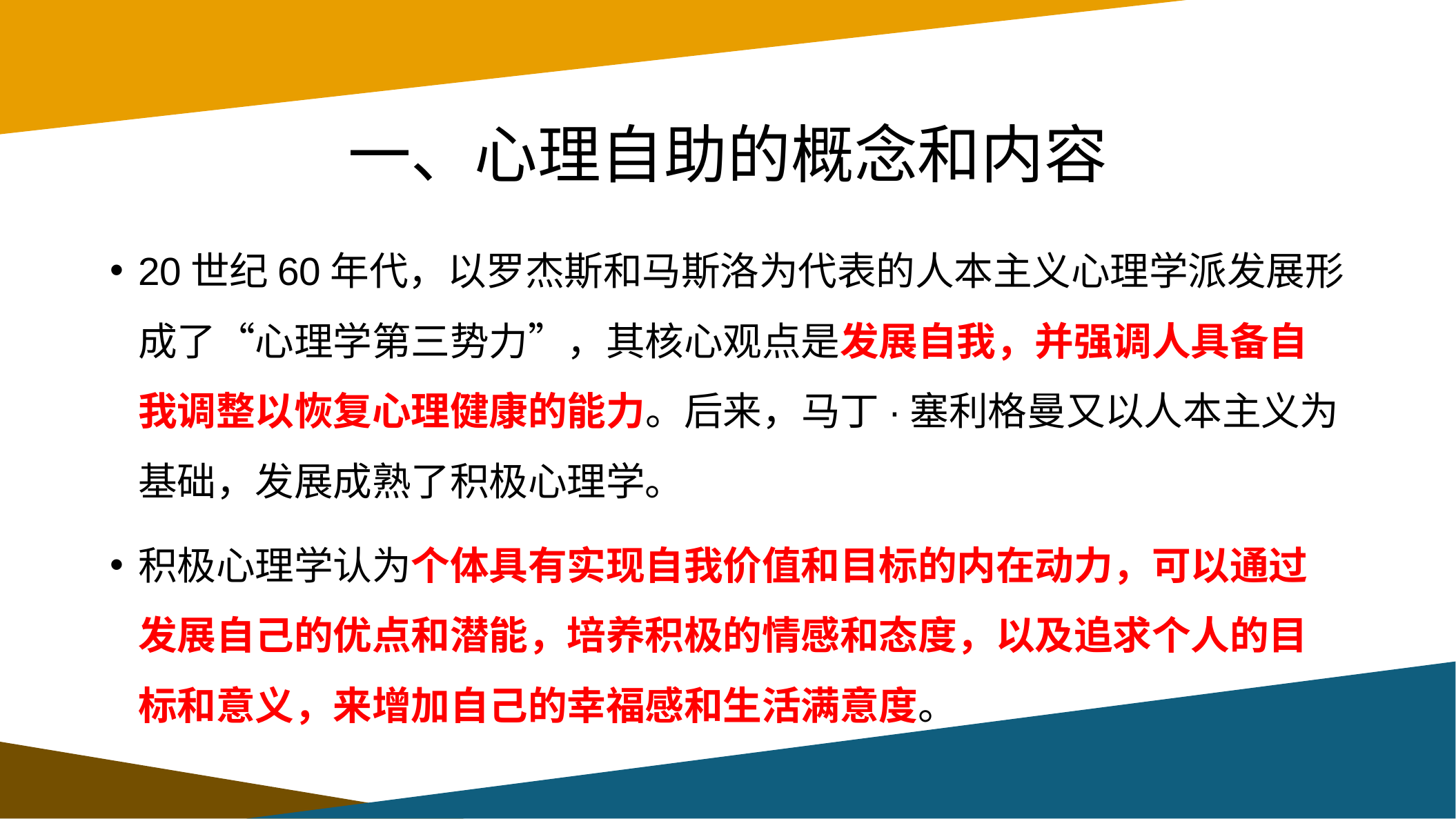

# 一、心理自助的概念和内容
20世纪60年代，以罗杰斯和马斯洛为代表的人本主义心理学派发展形成了“心理学第三势力”，其核心观点是发展自我，并强调人具备自我调整以恢复心理健康的能力。后来，马丁·塞利格曼又以人本主义为基础，发展成熟了积极心理学。
积极心理学认为个体具有实现自我价值和目标的内在动力，可以通过发展自己的优点和潜能，培养积极的情感和态度，以及追求个人的目标和意义，来增加自己的幸福感和生活满意度。